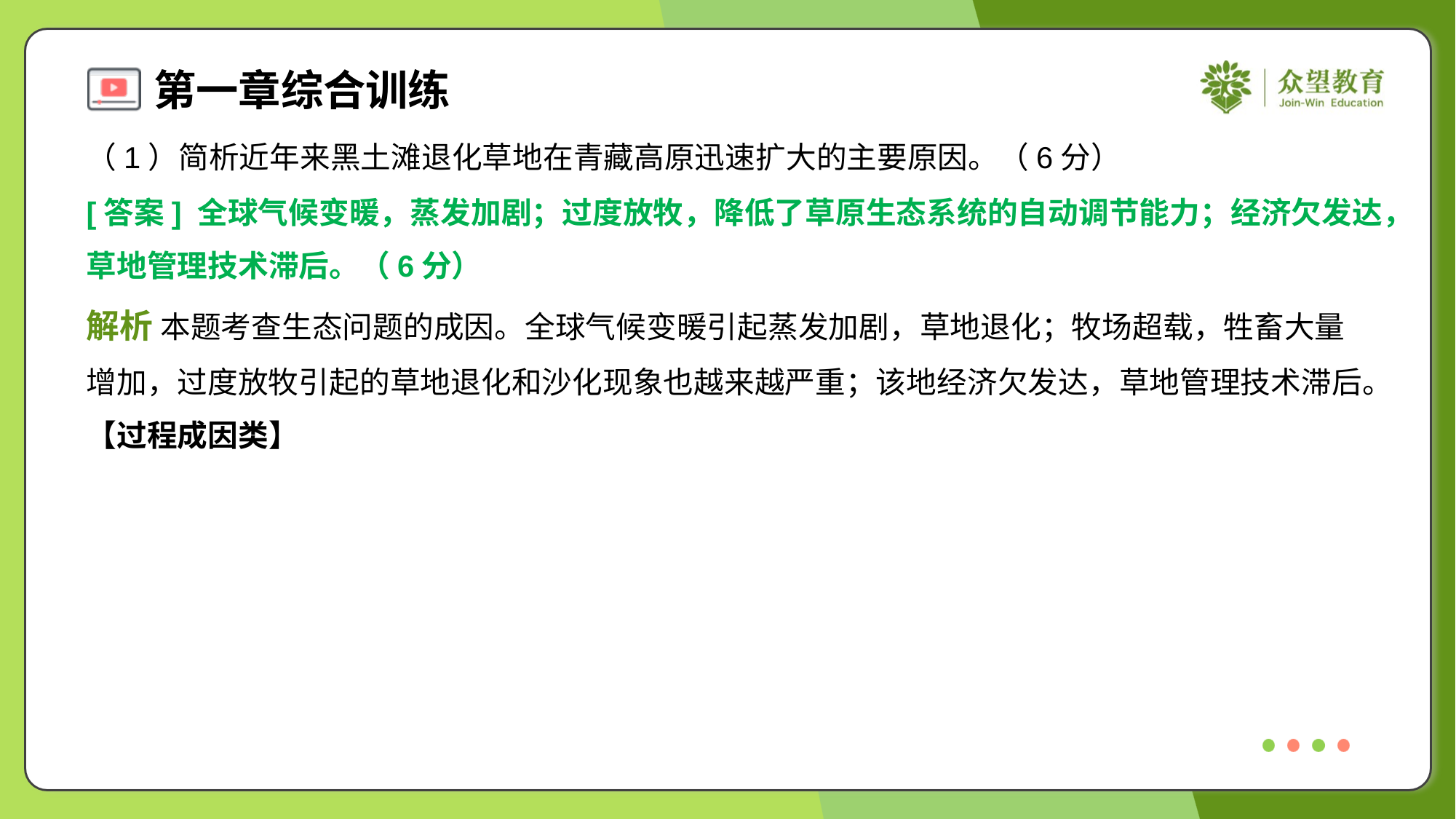

（1）简析近年来黑土滩退化草地在青藏高原迅速扩大的主要原因。（6分）
[答案] 全球气候变暖，蒸发加剧；过度放牧，降低了草原生态系统的自动调节能力；经济欠发达，
草地管理技术滞后。（6分）
解析 本题考查生态问题的成因。全球气候变暖引起蒸发加剧，草地退化；牧场超载，牲畜大量
增加，过度放牧引起的草地退化和沙化现象也越来越严重；该地经济欠发达，草地管理技术滞后。
【过程成因类】